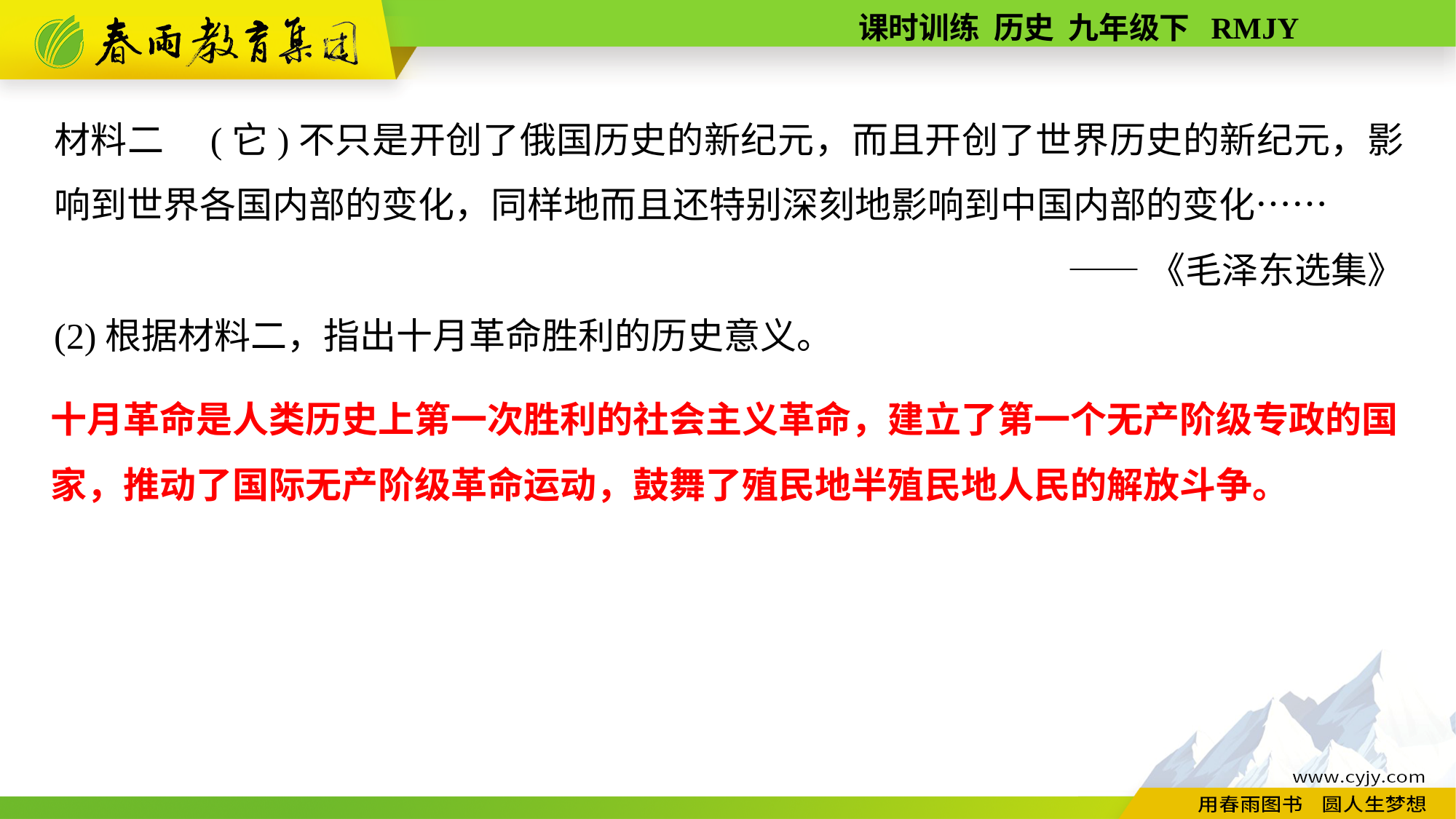

材料二　(它)不只是开创了俄国历史的新纪元，而且开创了世界历史的新纪元，影响到世界各国内部的变化，同样地而且还特别深刻地影响到中国内部的变化……
——《毛泽东选集》
(2)根据材料二，指出十月革命胜利的历史意义。
十月革命是人类历史上第一次胜利的社会主义革命，建立了第一个无产阶级专政的国家，推动了国际无产阶级革命运动，鼓舞了殖民地半殖民地人民的解放斗争。